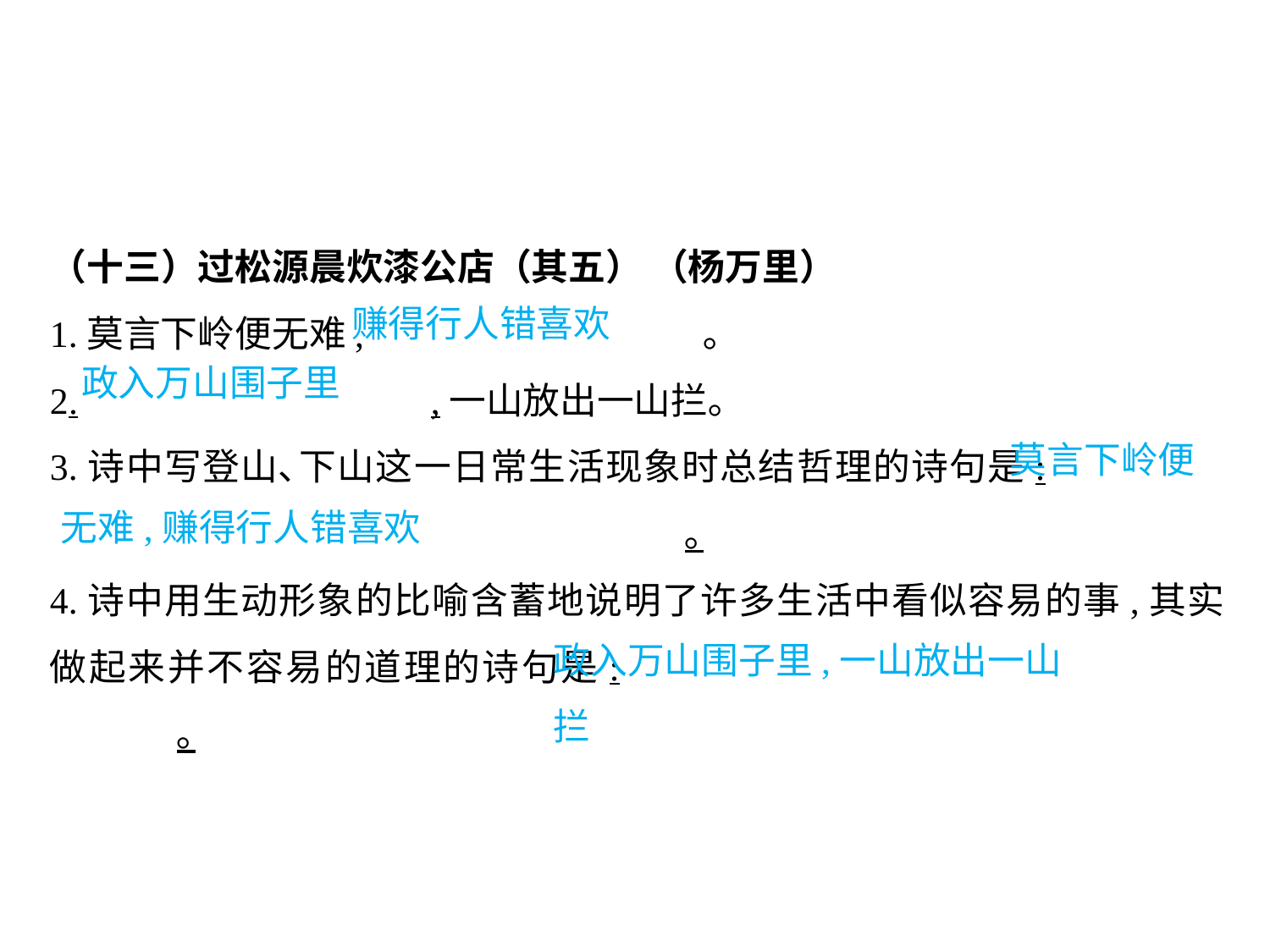

（十三）过松源晨炊漆公店（其五） （杨万里）
1.莫言下岭便无难,			 ｡
2.			,一山放出一山拦｡
3.诗中写登山､下山这一日常生活现象时总结哲理的诗句是:							｡
4.诗中用生动形象的比喻含蓄地说明了许多生活中看似容易的事,其实做起来并不容易的道理的诗句是:						｡
赚得行人错喜欢
政入万山围子里
莫言下岭便
无难,赚得行人错喜欢
政入万山围子里,一山放出一山拦